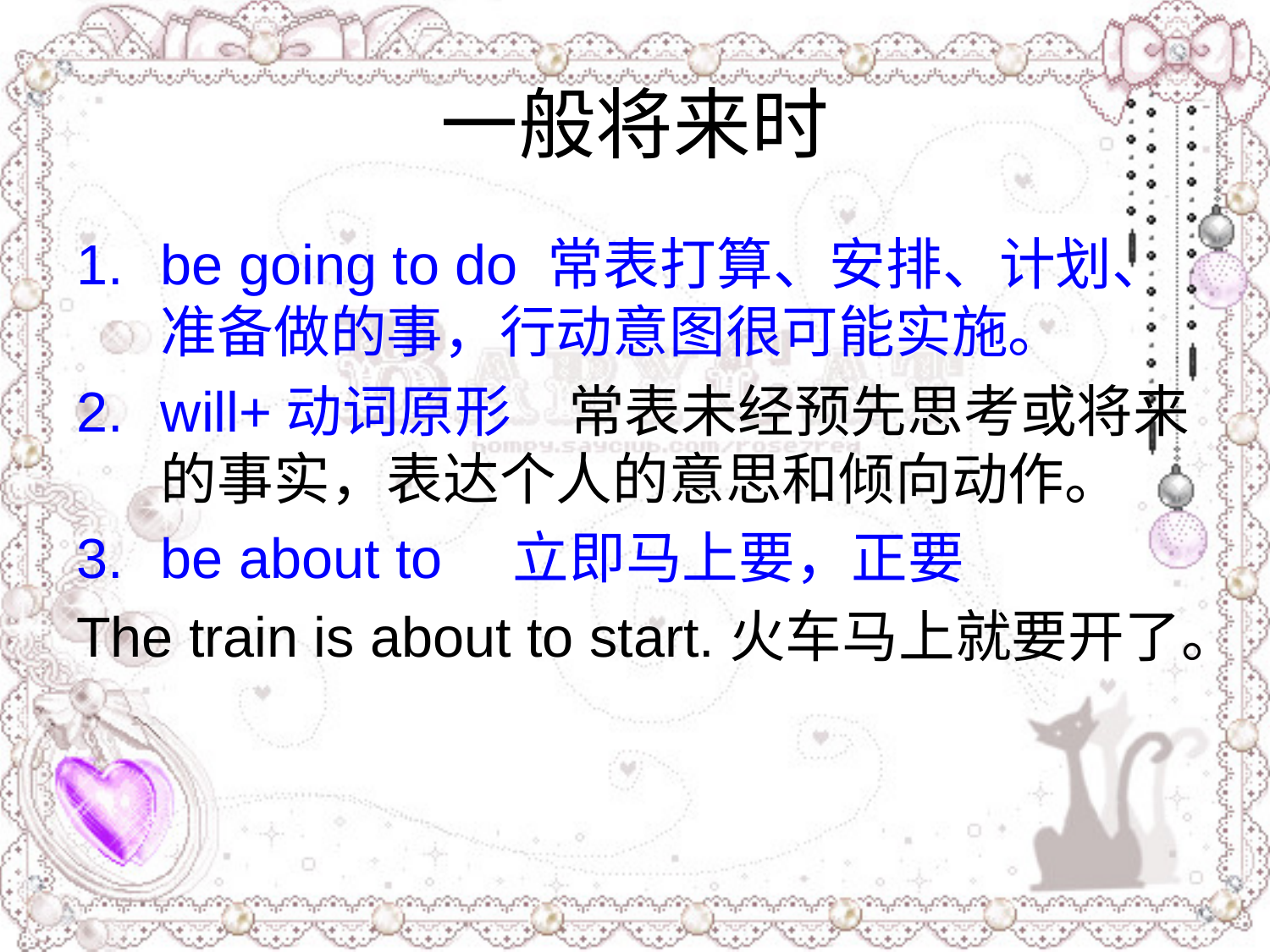

# 一般将来时
be going to do 常表打算、安排、计划、准备做的事，行动意图很可能实施。
will+动词原形　常表未经预先思考或将来的事实，表达个人的意思和倾向动作。
be about to　立即马上要，正要
The train is about to start.火车马上就要开了。